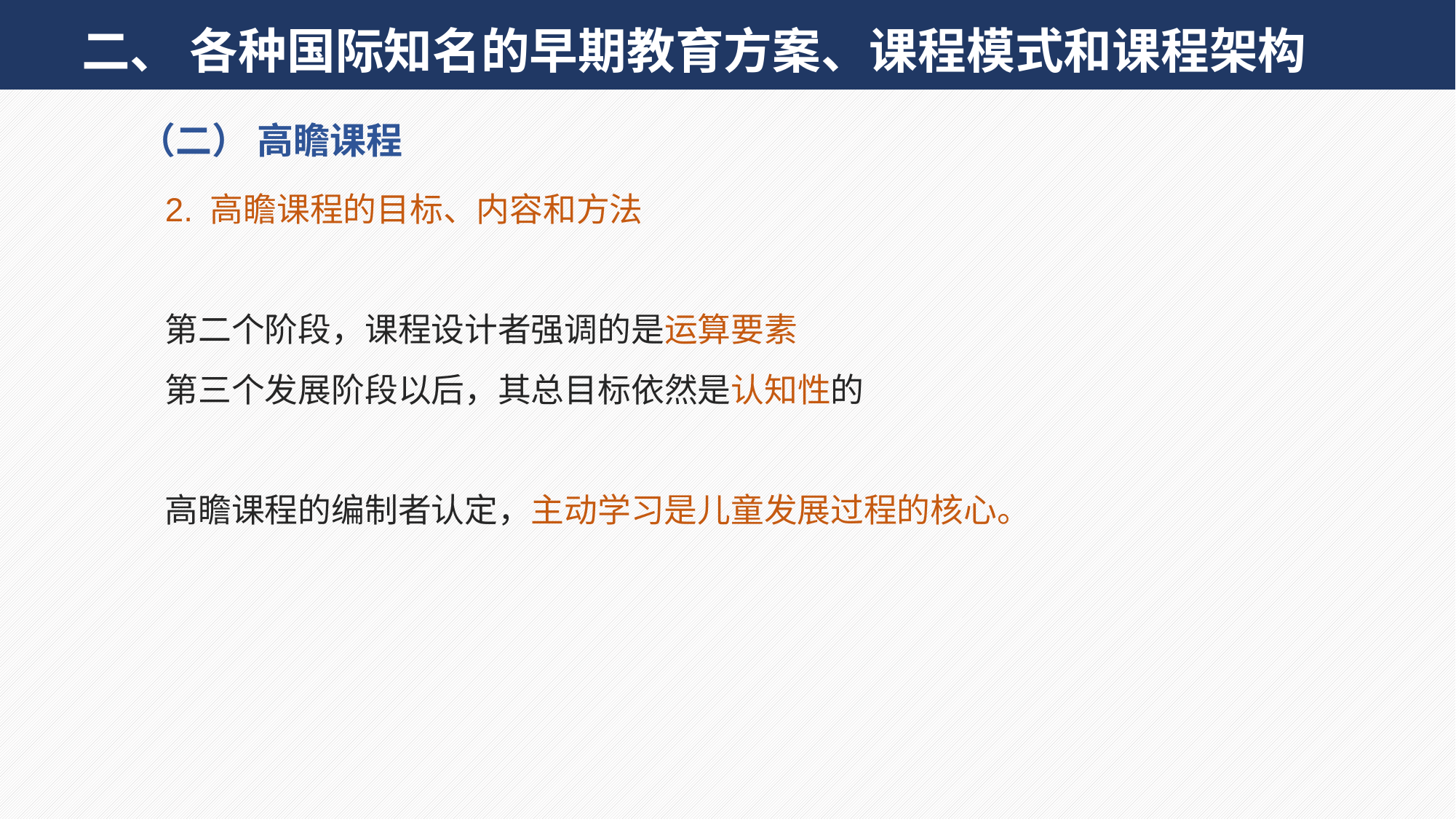

二、 各种国际知名的早期教育方案、课程模式和课程架构
（二） 高瞻课程
2. 高瞻课程的目标、内容和方法

第二个阶段，课程设计者强调的是运算要素
第三个发展阶段以后，其总目标依然是认知性的

高瞻课程的编制者认定，主动学习是儿童发展过程的核心。